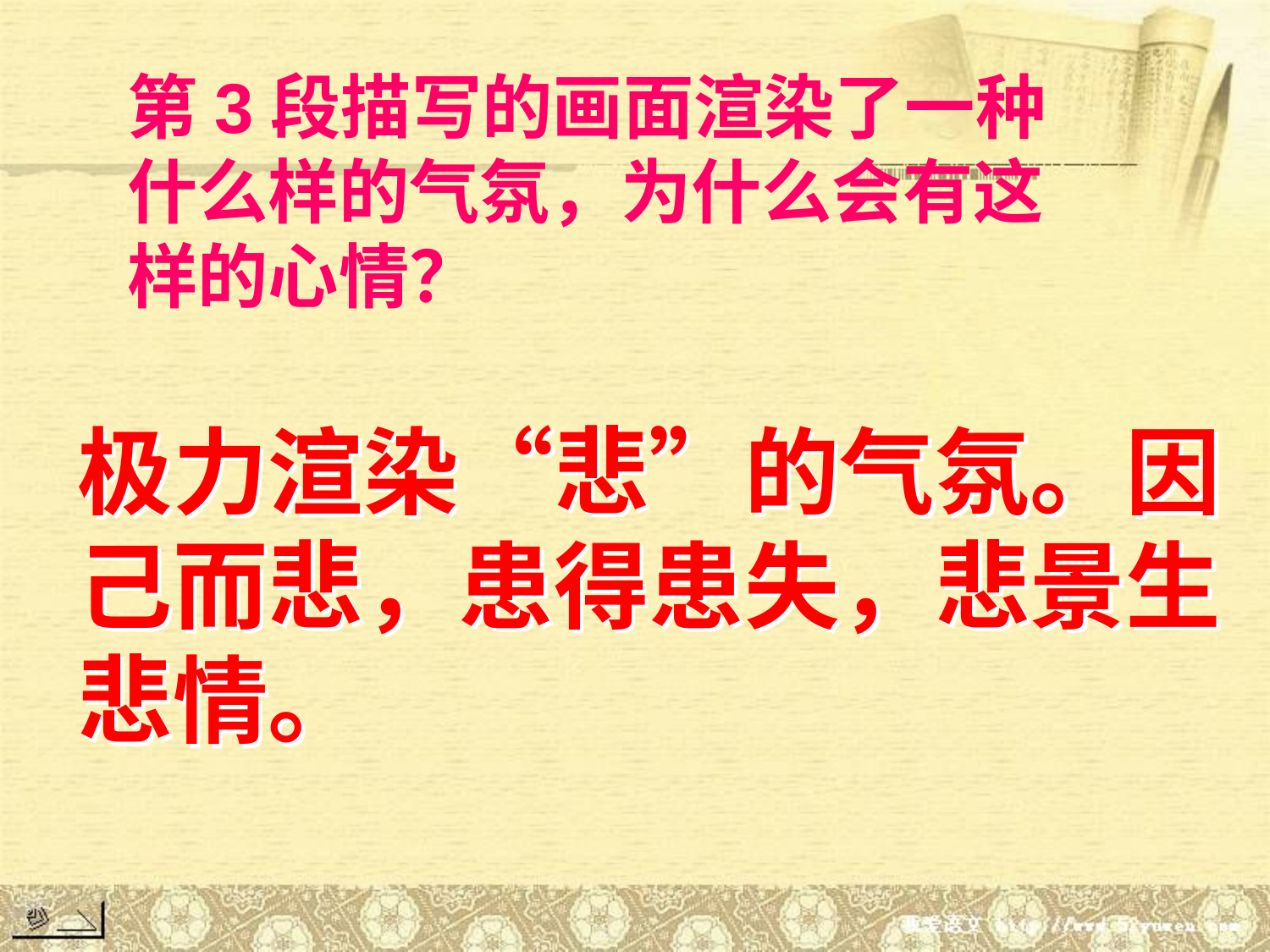

第3段描写的画面渲染了一种什么样的气氛，为什么会有这样的心情？

极力渲染“悲”的气氛。因己而悲，患得患失，悲景生悲情。